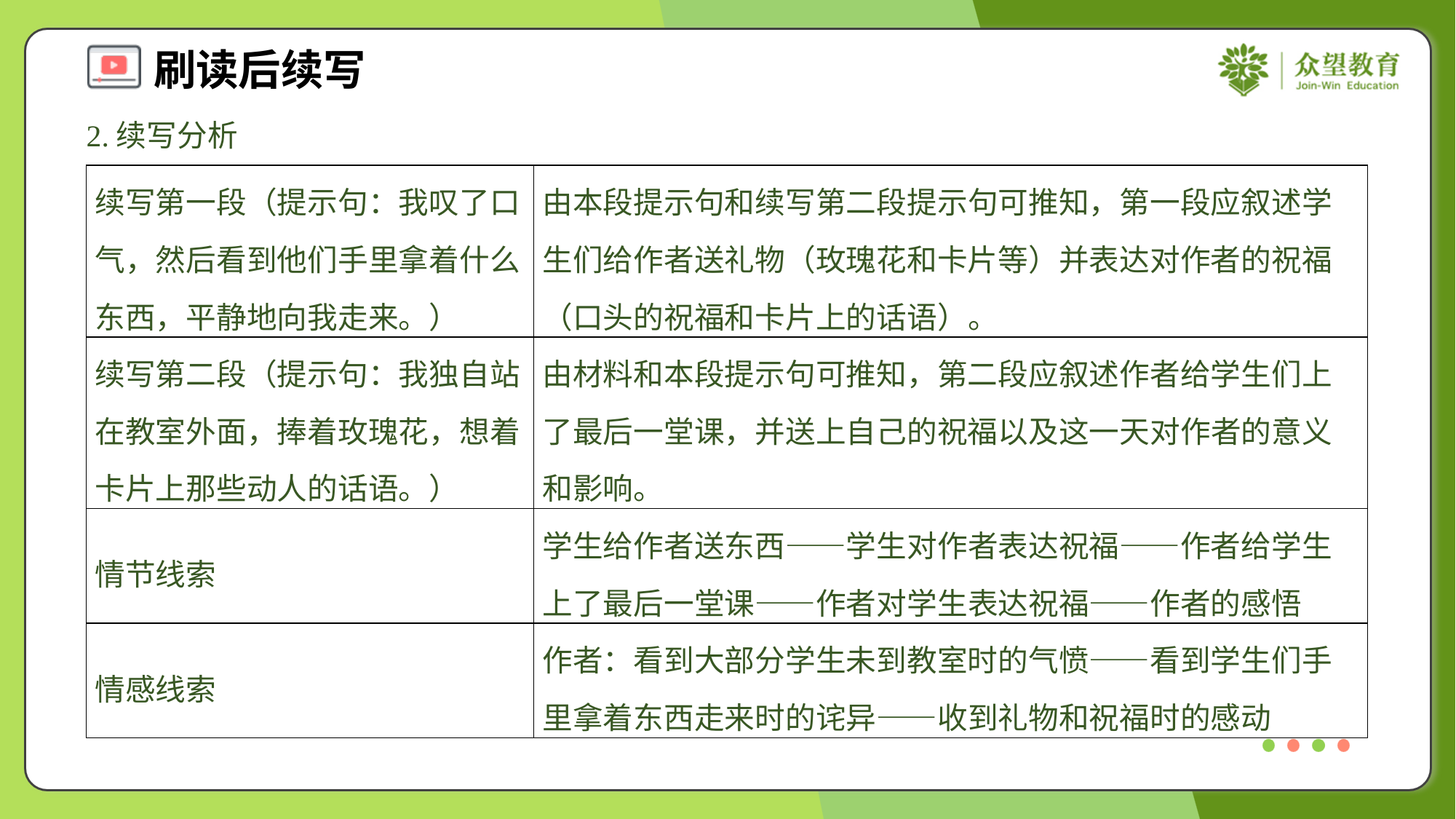

2.续写分析
| 续写第一段（提示句：我叹了口气，然后看到他们手里拿着什么东西，平静地向我走来。） | 由本段提示句和续写第二段提示句可推知，第一段应叙述学生们给作者送礼物（玫瑰花和卡片等）并表达对作者的祝福（口头的祝福和卡片上的话语）。 |
| --- | --- |
| 续写第二段（提示句：我独自站在教室外面，捧着玫瑰花，想着卡片上那些动人的话语。） | 由材料和本段提示句可推知，第二段应叙述作者给学生们上了最后一堂课，并送上自己的祝福以及这一天对作者的意义和影响。 |
| 情节线索 | 学生给作者送东西——学生对作者表达祝福——作者给学生上了最后一堂课——作者对学生表达祝福——作者的感悟 |
| 情感线索 | 作者：看到大部分学生未到教室时的气愤——看到学生们手里拿着东西走来时的诧异——收到礼物和祝福时的感动 |